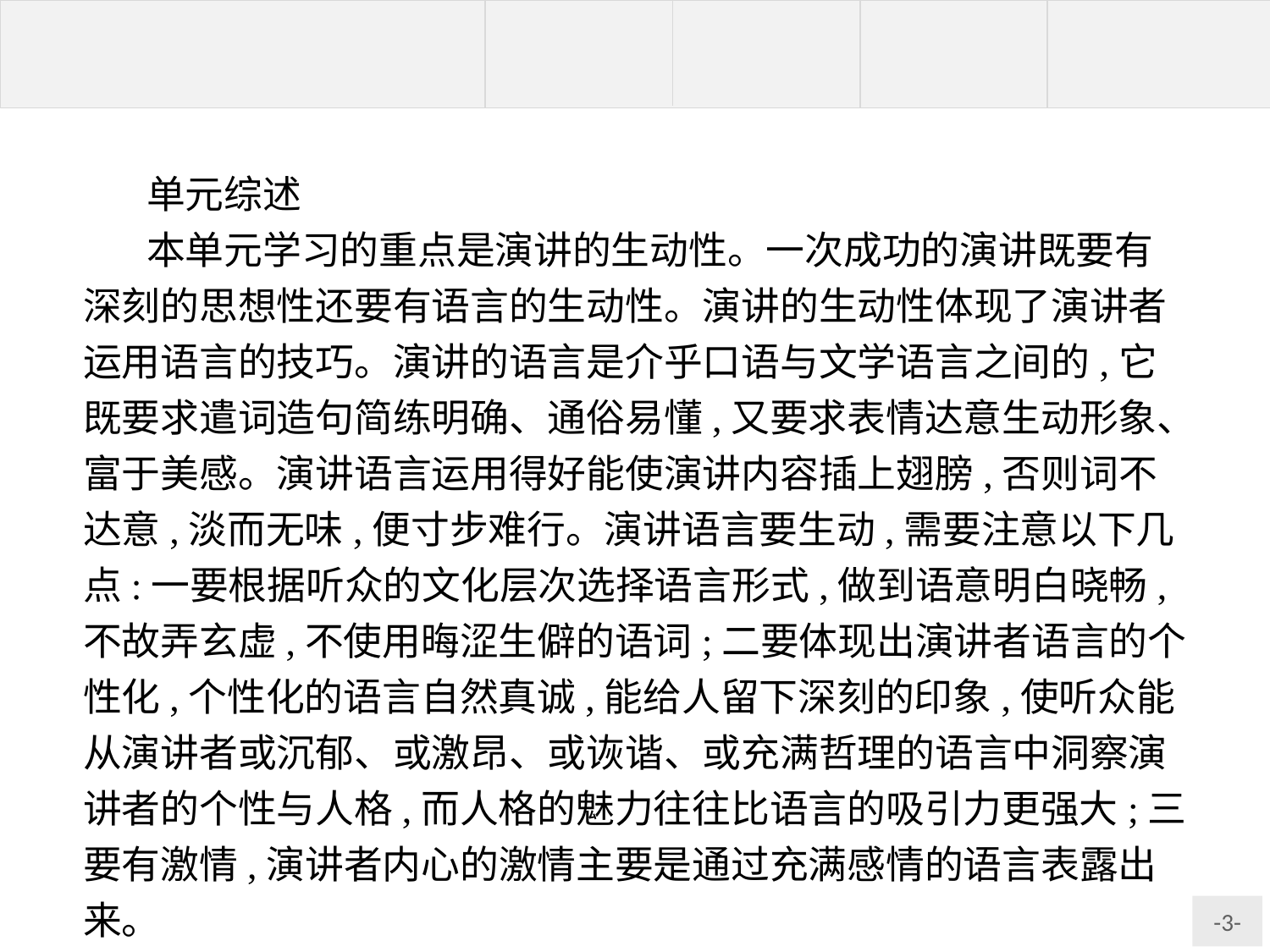

单元综述
本单元学习的重点是演讲的生动性。一次成功的演讲既要有深刻的思想性还要有语言的生动性。演讲的生动性体现了演讲者运用语言的技巧。演讲的语言是介乎口语与文学语言之间的,它既要求遣词造句简练明确、通俗易懂,又要求表情达意生动形象、富于美感。演讲语言运用得好能使演讲内容插上翅膀,否则词不达意,淡而无味,便寸步难行。演讲语言要生动,需要注意以下几点:一要根据听众的文化层次选择语言形式,做到语意明白晓畅,不故弄玄虚,不使用晦涩生僻的语词;二要体现出演讲者语言的个性化,个性化的语言自然真诚,能给人留下深刻的印象,使听众能从演讲者或沉郁、或激昂、或诙谐、或充满哲理的语言中洞察演讲者的个性与人格,而人格的魅力往往比语言的吸引力更强大;三要有激情,演讲者内心的激情主要是通过充满感情的语言表露出来。